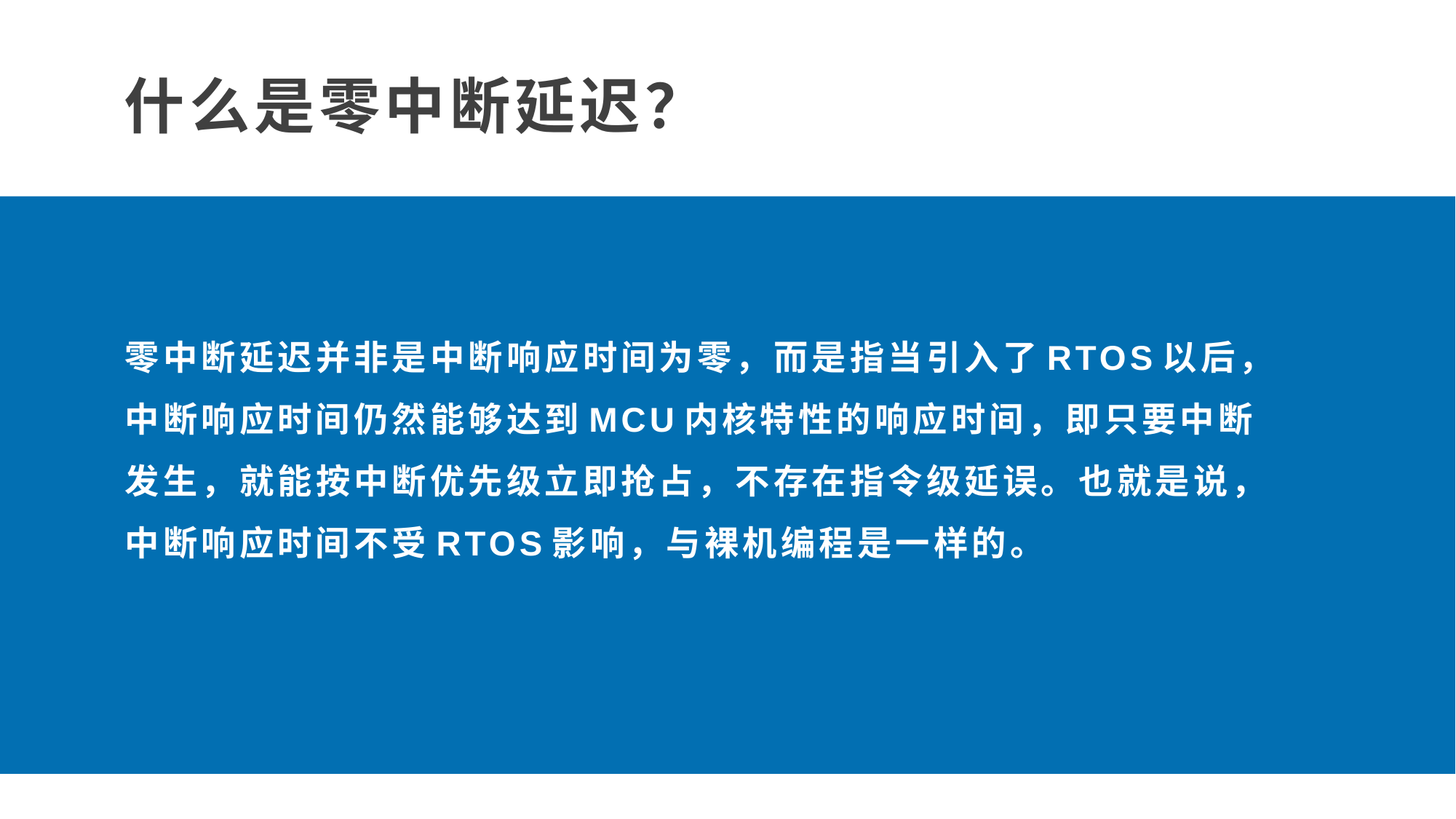

什么是零中断延迟？

零中断延迟并非是中断响应时间为零，而是指当引入了RTOS以后，中断响应时间仍然能够达到MCU内核特性的响应时间，即只要中断发生，就能按中断优先级立即抢占，不存在指令级延误。也就是说，中断响应时间不受RTOS影响，与裸机编程是一样的。